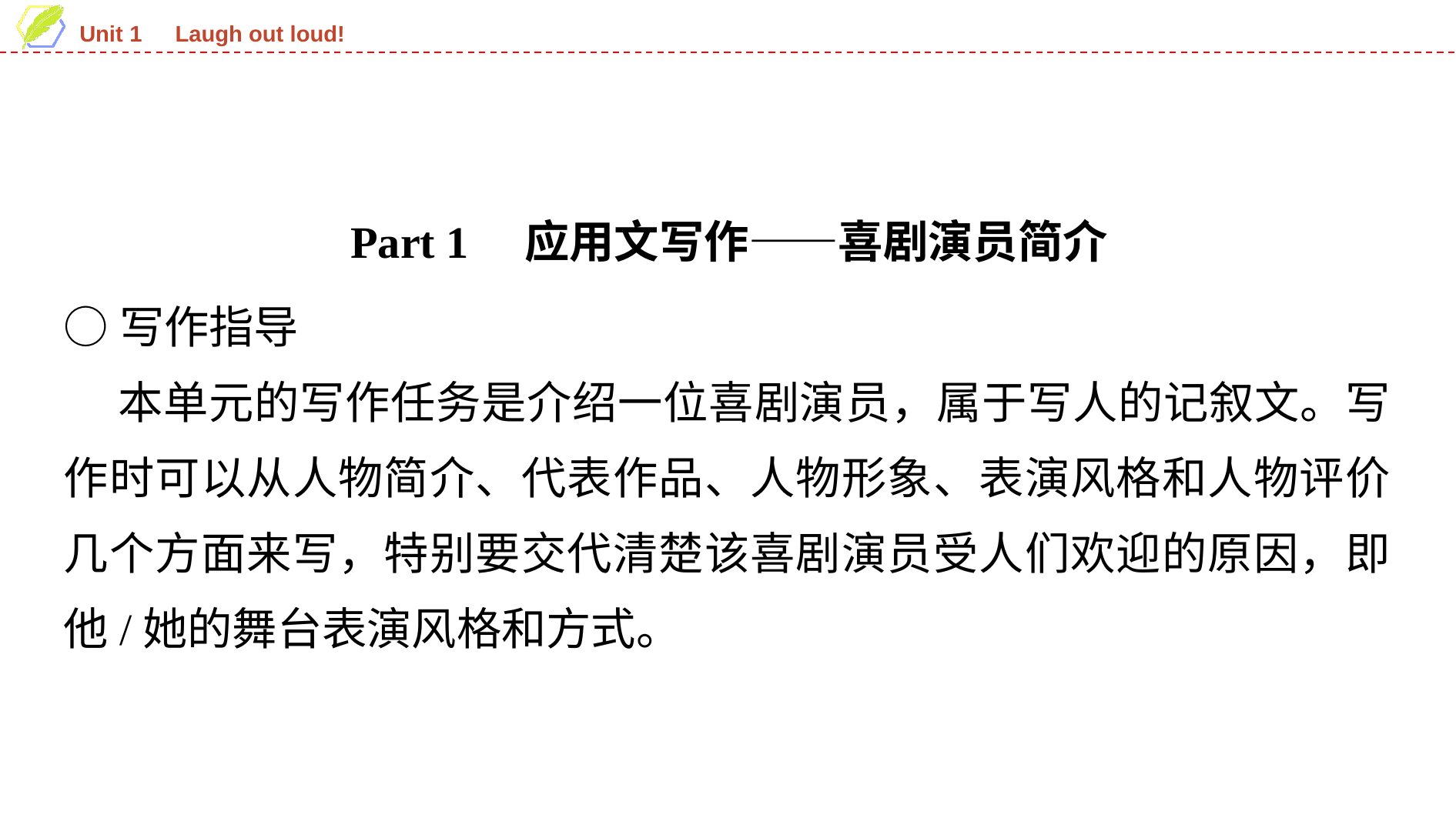

Part 1　应用文写作——喜剧演员简介
○写作指导
    本单元的写作任务是介绍一位喜剧演员，属于写人的记叙文。写作时可以从人物简介、代表作品、人物形象、表演风格和人物评价几个方面来写，特别要交代清楚该喜剧演员受人们欢迎的原因，即他/她的舞台表演风格和方式。